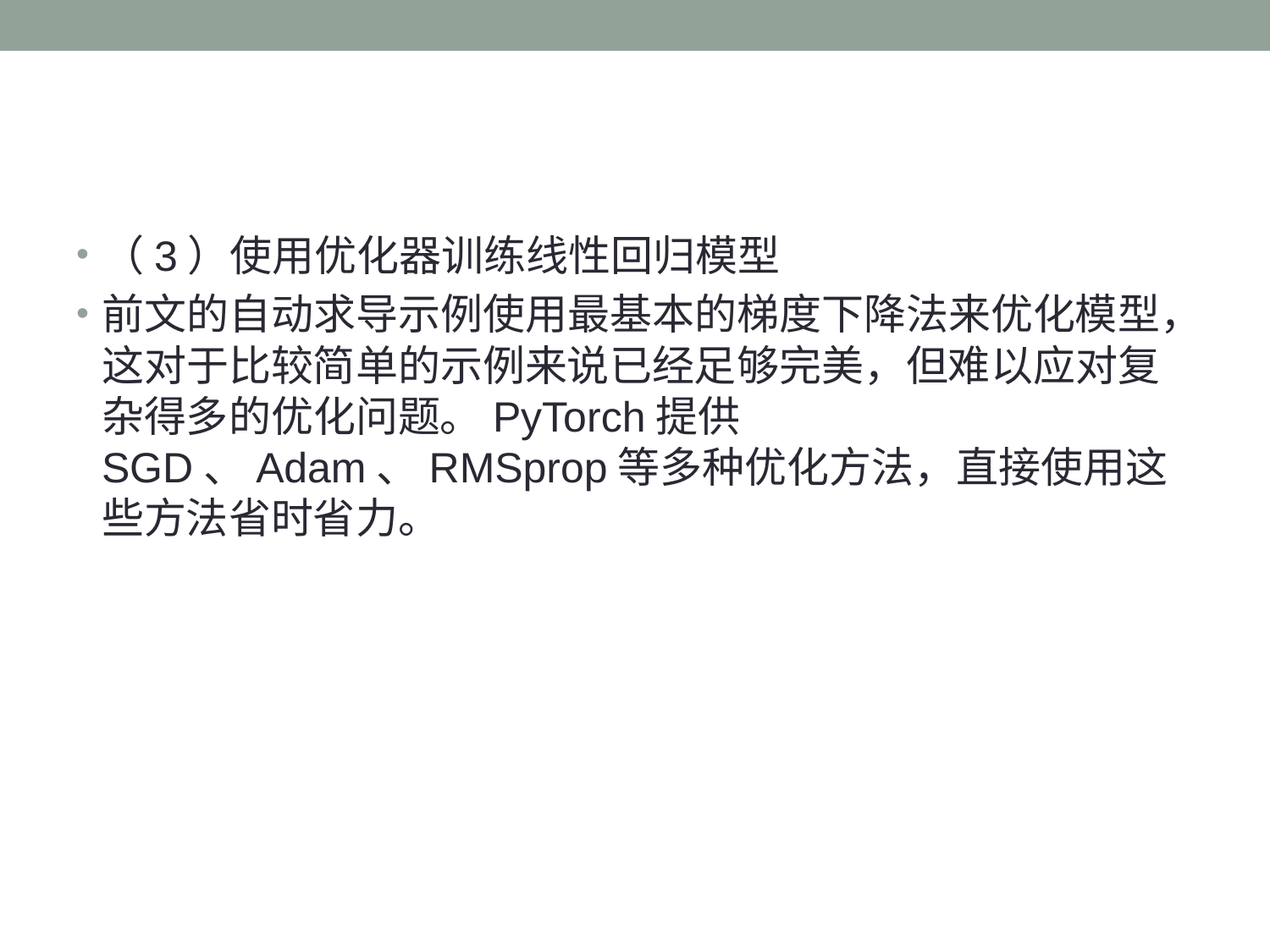

（3）使用优化器训练线性回归模型
前文的自动求导示例使用最基本的梯度下降法来优化模型，这对于比较简单的示例来说已经足够完美，但难以应对复杂得多的优化问题。PyTorch提供SGD、Adam、RMSprop等多种优化方法，直接使用这些方法省时省力。